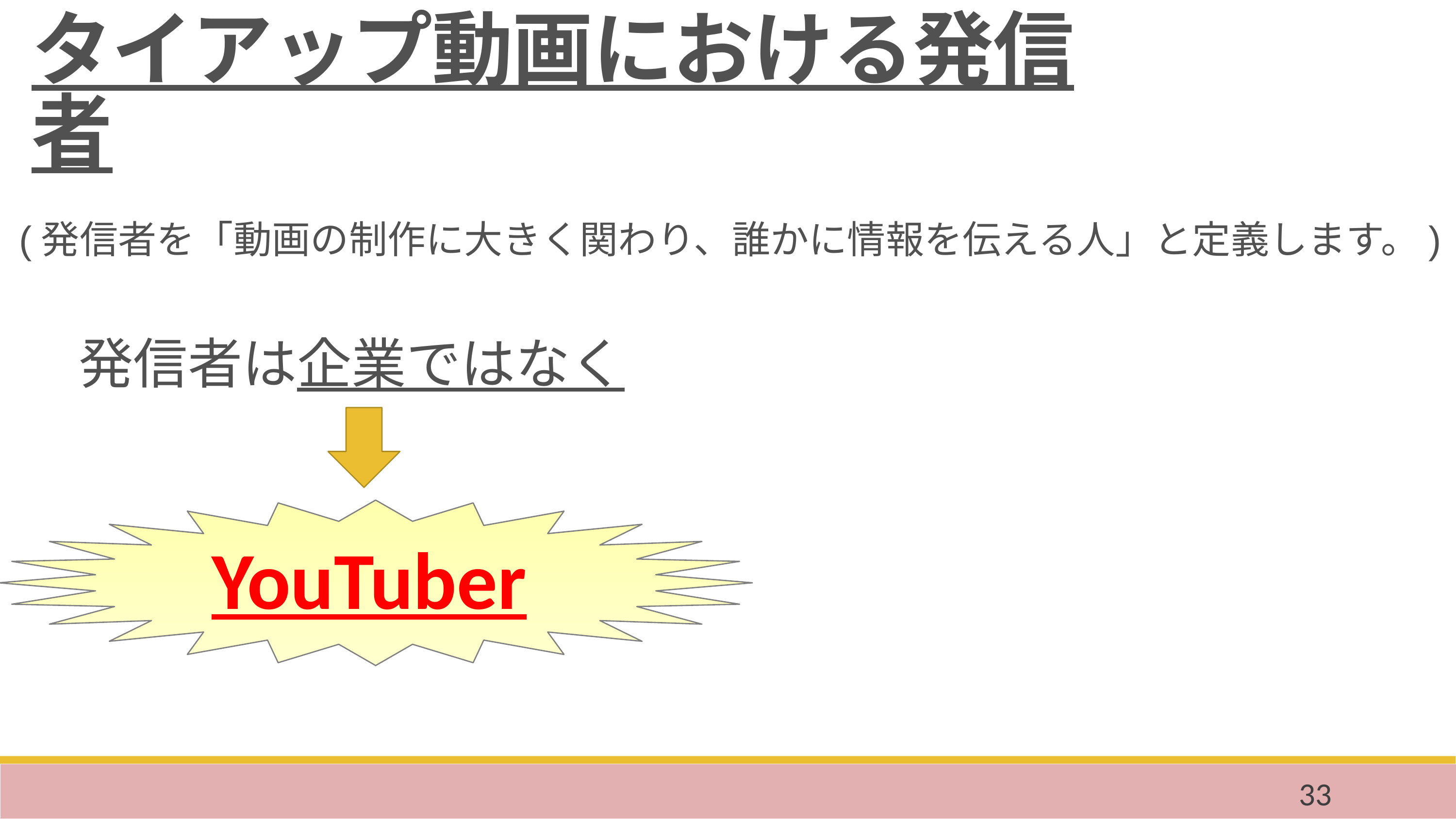

タイアップ動画における発信者
(発信者を「動画の制作に大きく関わり、誰かに情報を伝える人」と定義します。)
発信者は企業ではなく

YouTuber
33